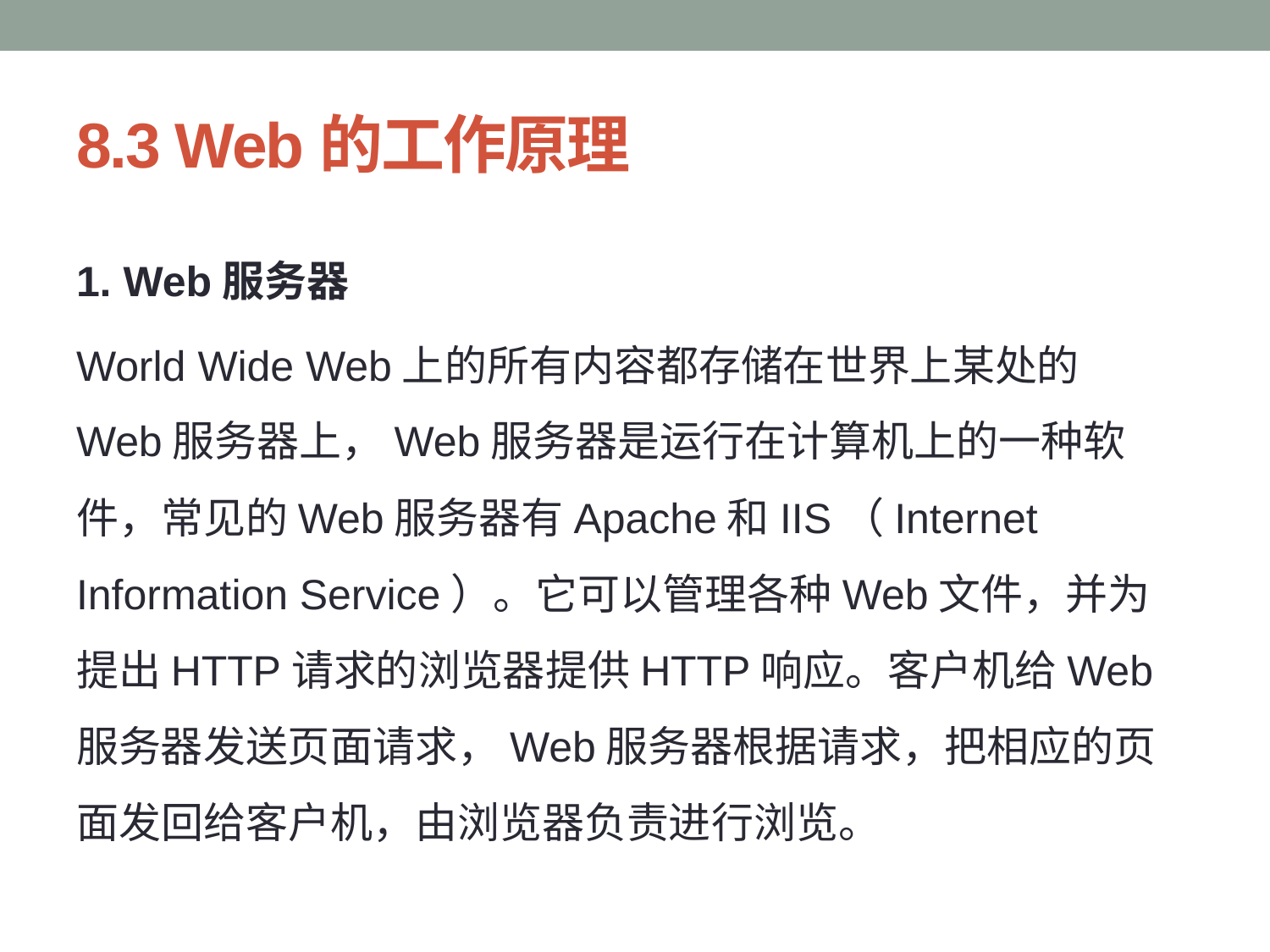

# 8.3 Web的工作原理
1. Web服务器
World Wide Web上的所有内容都存储在世界上某处的Web服务器上，Web服务器是运行在计算机上的一种软件，常见的Web服务器有Apache和IIS（Internet Information Service）。它可以管理各种Web文件，并为提出HTTP请求的浏览器提供HTTP响应。客户机给Web服务器发送页面请求，Web服务器根据请求，把相应的页面发回给客户机，由浏览器负责进行浏览。